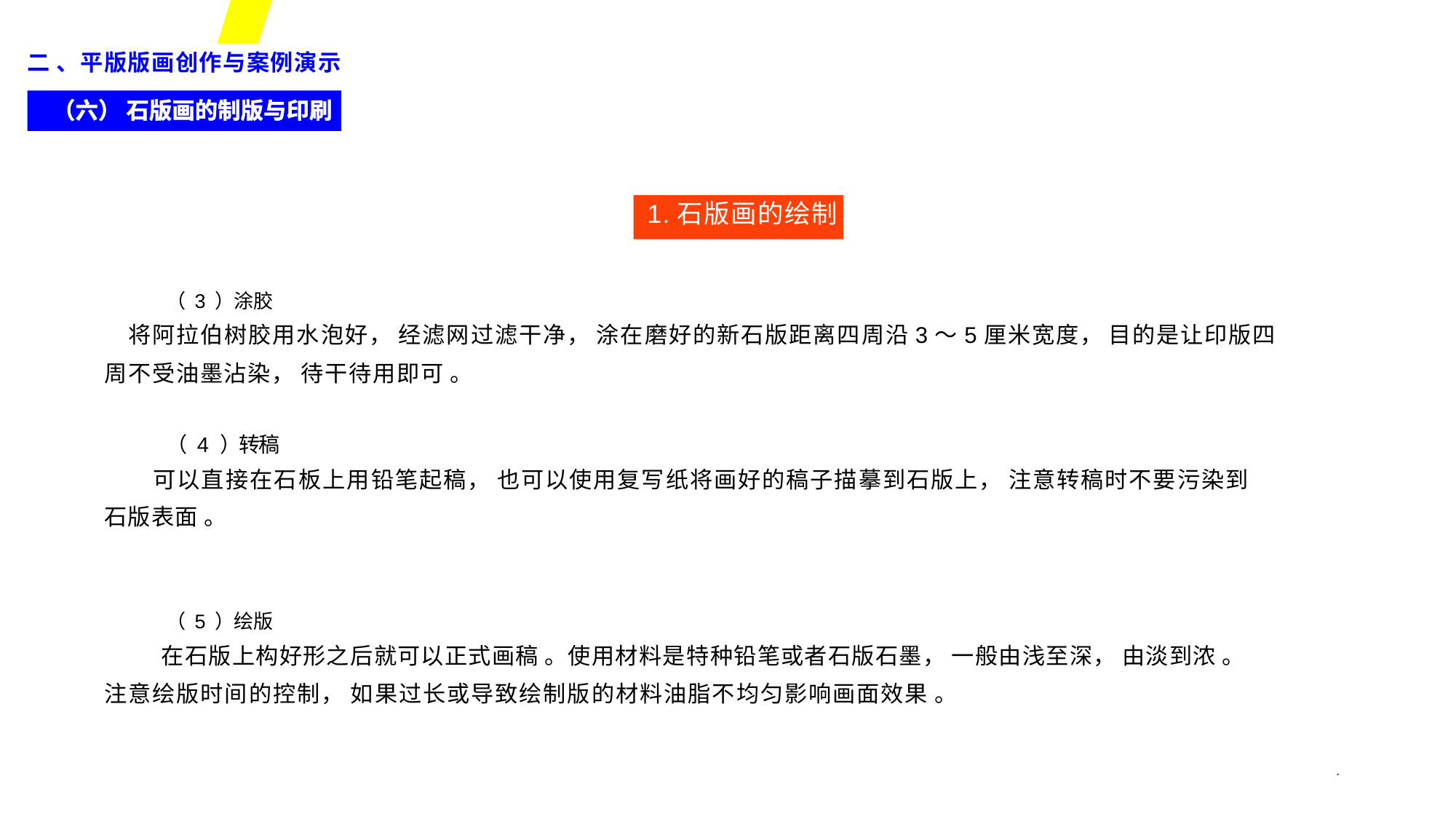

二 、平版版画创作与案例演示

（六） 石版画的制版与印刷

1.石版画的绘制

（ 3 ）涂胶
将阿拉伯树胶用水泡好， 经滤网过滤干净， 涂在磨好的新石版距离四周沿3～5厘米宽度， 目的是让印版四
周不受油墨沾染， 待干待用即可 。

（ 4 ）转稿
可以直接在石板上用铅笔起稿， 也可以使用复写纸将画好的稿子描摹到石版上， 注意转稿时不要污染到
石版表面 。

（ 5 ）绘版
在石版上构好形之后就可以正式画稿 。使用材料是特种铅笔或者石版石墨， 一般由浅至深， 由淡到浓 。
注意绘版时间的控制， 如果过长或导致绘制版的材料油脂不均匀影响画面效果 。

*